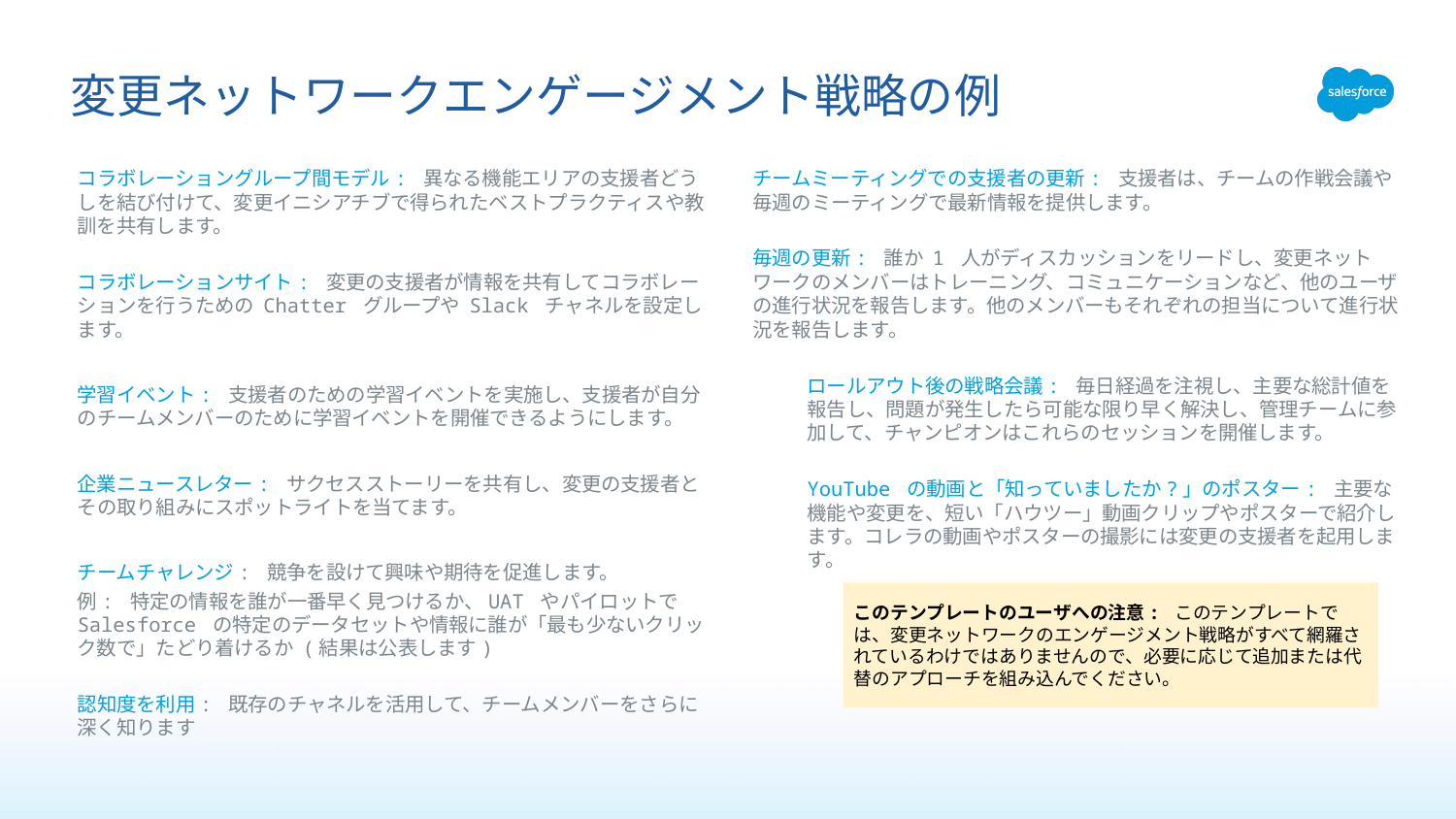

# 変更ネットワークエンゲージメント戦略の例
コラボレーショングループ間モデル: 異なる機能エリアの支援者どうしを結び付けて、変更イニシアチブで得られたベストプラクティスや教訓を共有します。

コラボレーションサイト: 変更の支援者が情報を共有してコラボレーションを行うための Chatter グループや Slack チャネルを設定します。

学習イベント: 支援者のための学習イベントを実施し、支援者が自分のチームメンバーのために学習イベントを開催できるようにします。

企業ニュースレター: サクセスストーリーを共有し、変更の支援者とその取り組みにスポットライトを当てます。

チームチャレンジ: 競争を設けて興味や期待を促進します。
例: 特定の情報を誰が一番早く見つけるか、UAT やパイロットで Salesforce の特定のデータセットや情報に誰が「最も少ないクリック数で」たどり着けるか (結果は公表します)

認知度を利用: 既存のチャネルを活用して、チームメンバーをさらに深く知ります
チームミーティングでの支援者の更新: 支援者は、チームの作戦会議や毎週のミーティングで最新情報を提供します。

毎週の更新: 誰か 1 人がディスカッションをリードし、変更ネットワークのメンバーはトレーニング、コミュニケーションなど、他のユーザの進行状況を報告します。他のメンバーもそれぞれの担当について進行状況を報告します。

ロールアウト後の戦略会議: 毎日経過を注視し、主要な総計値を報告し、問題が発生したら可能な限り早く解決し、管理チームに参加して、チャンピオンはこれらのセッションを開催します。

YouTube の動画と「知っていましたか?」のポスター: 主要な機能や変更を、短い「ハウツー」動画クリップやポスターで紹介します。コレラの動画やポスターの撮影には変更の支援者を起用します。

このテンプレートのユーザへの注意: このテンプレートでは、変更ネットワークのエンゲージメント戦略がすべて網羅されているわけではありませんので、必要に応じて追加または代替のアプローチを組み込んでください。